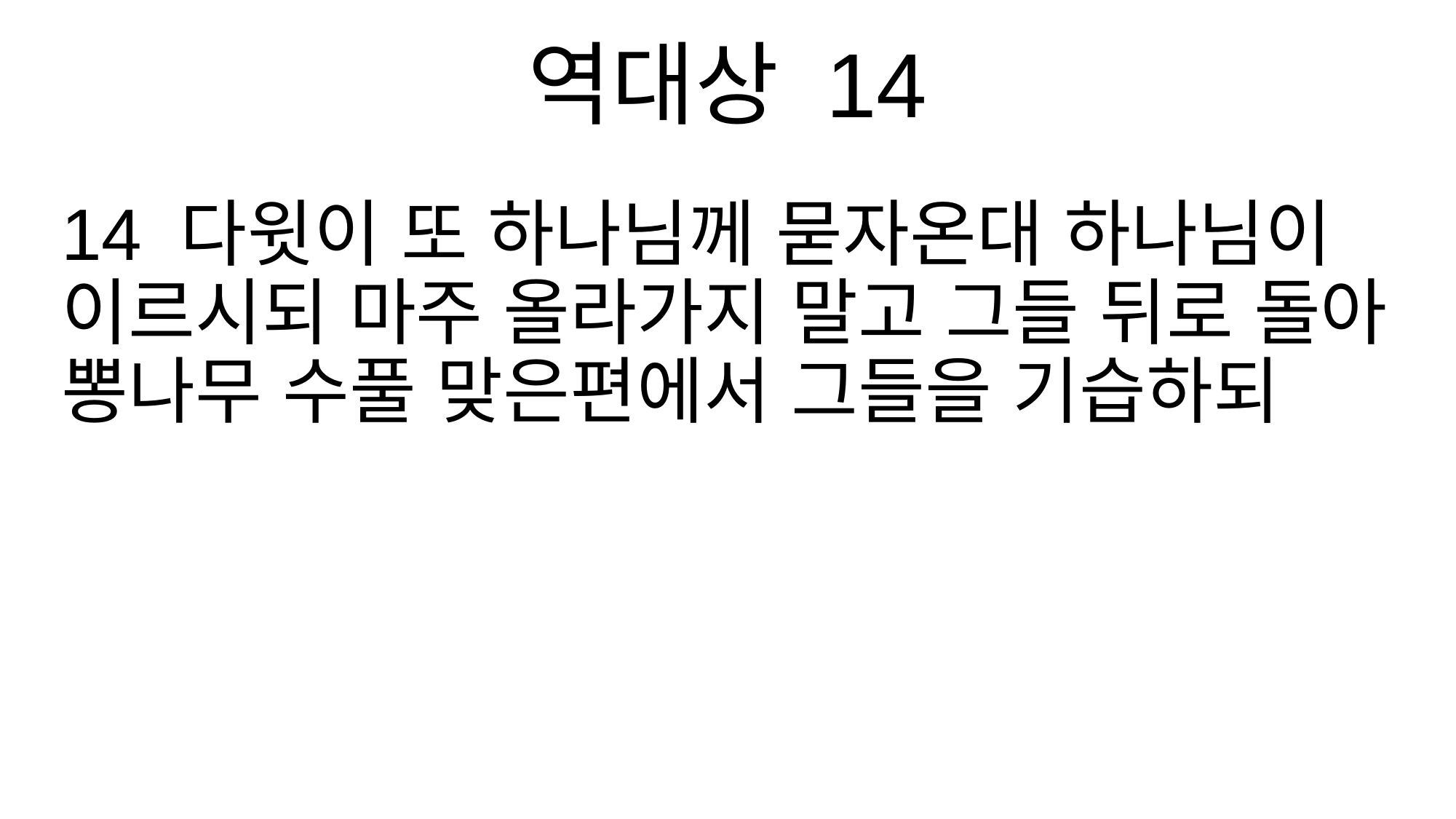

역대상 14
14 다윗이 또 하나님께 묻자온대 하나님이 이르시되 마주 올라가지 말고 그들 뒤로 돌아 뽕나무 수풀 맞은편에서 그들을 기습하되